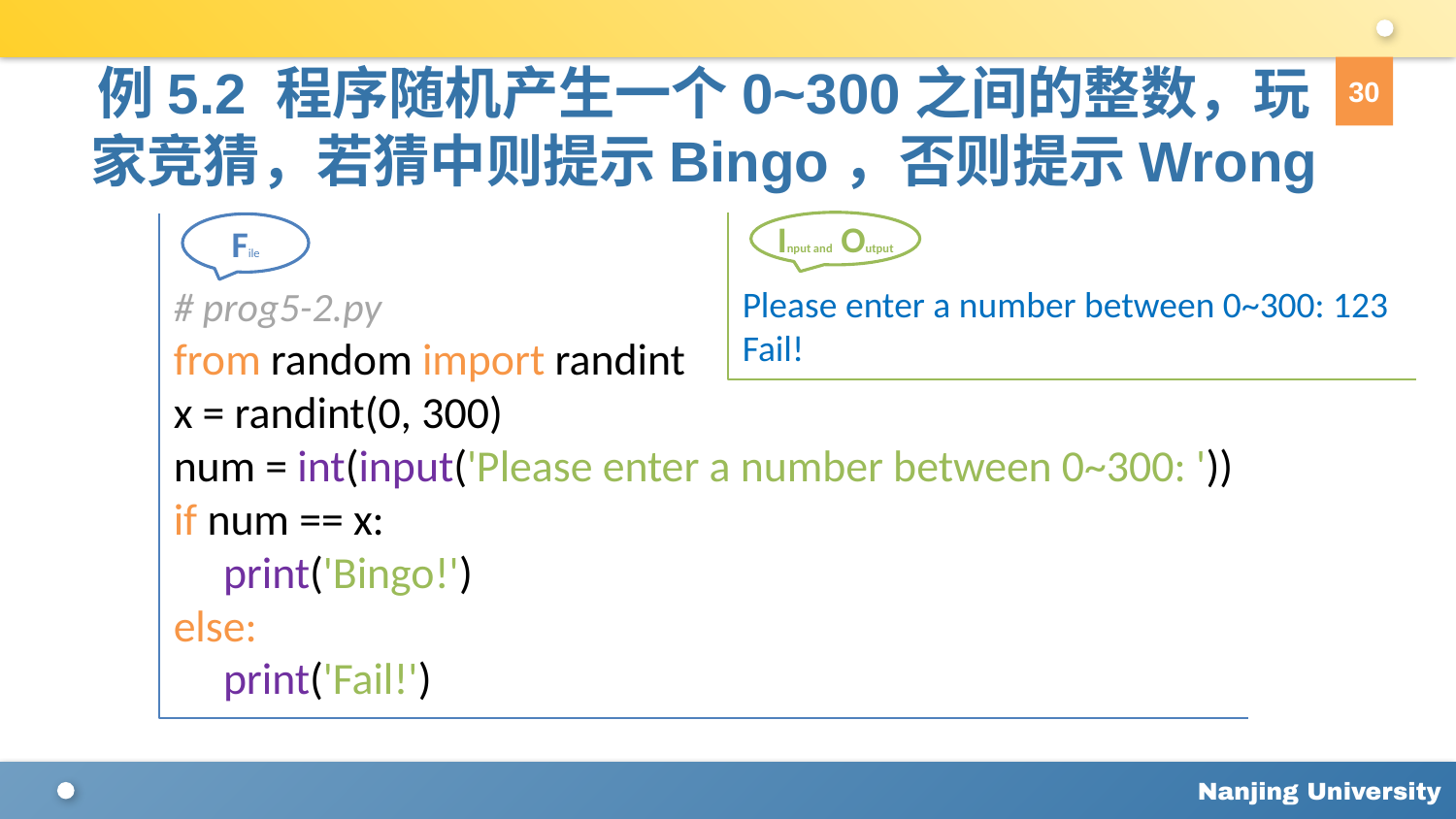

例5.2 程序随机产生一个0~300之间的整数，玩家竞猜，若猜中则提示Bingo，否则提示Wrong
30
Input and Output

Please enter a number between 0~300: 123
Fail!

# prog5-2.py
from random import randint
x = randint(0, 300)
num = int(input('Please enter a number between 0~300: '))
if num == x:
     print('Bingo!')
else:
     print('Fail!')
File